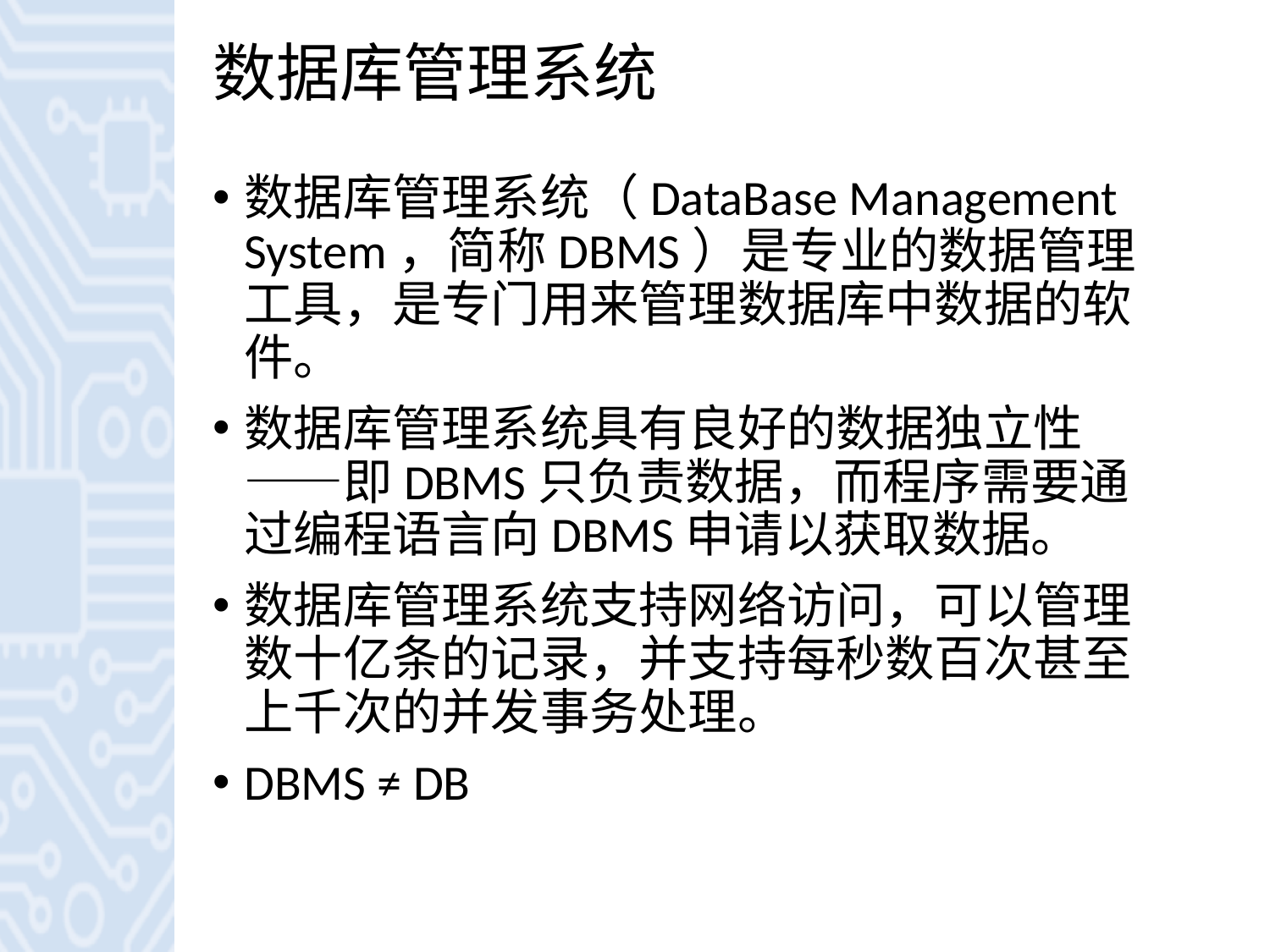

# 数据库管理系统
数据库管理系统（DataBase Management System，简称DBMS）是专业的数据管理工具，是专门用来管理数据库中数据的软件。
数据库管理系统具有良好的数据独立性——即DBMS只负责数据，而程序需要通过编程语言向DBMS申请以获取数据。
数据库管理系统支持网络访问，可以管理数十亿条的记录，并支持每秒数百次甚至上千次的并发事务处理。
DBMS ≠ DB